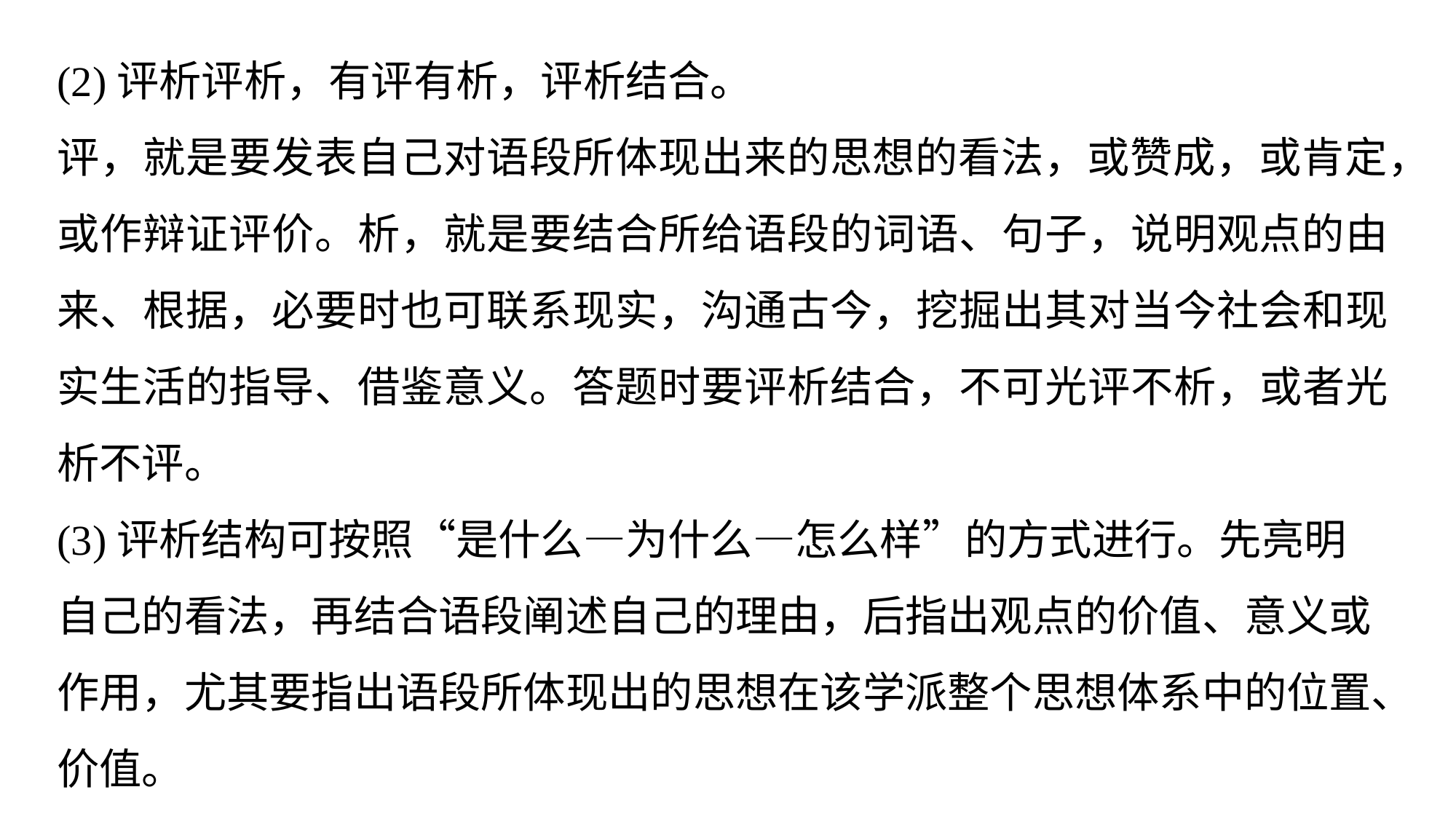

(2)评析评析，有评有析，评析结合。
评，就是要发表自己对语段所体现出来的思想的看法，或赞成，或肯定，或作辩证评价。析，就是要结合所给语段的词语、句子，说明观点的由来、根据，必要时也可联系现实，沟通古今，挖掘出其对当今社会和现实生活的指导、借鉴意义。答题时要评析结合，不可光评不析，或者光析不评。
(3)评析结构可按照“是什么—为什么—怎么样”的方式进行。先亮明自己的看法，再结合语段阐述自己的理由，后指出观点的价值、意义或作用，尤其要指出语段所体现出的思想在该学派整个思想体系中的位置、价值。